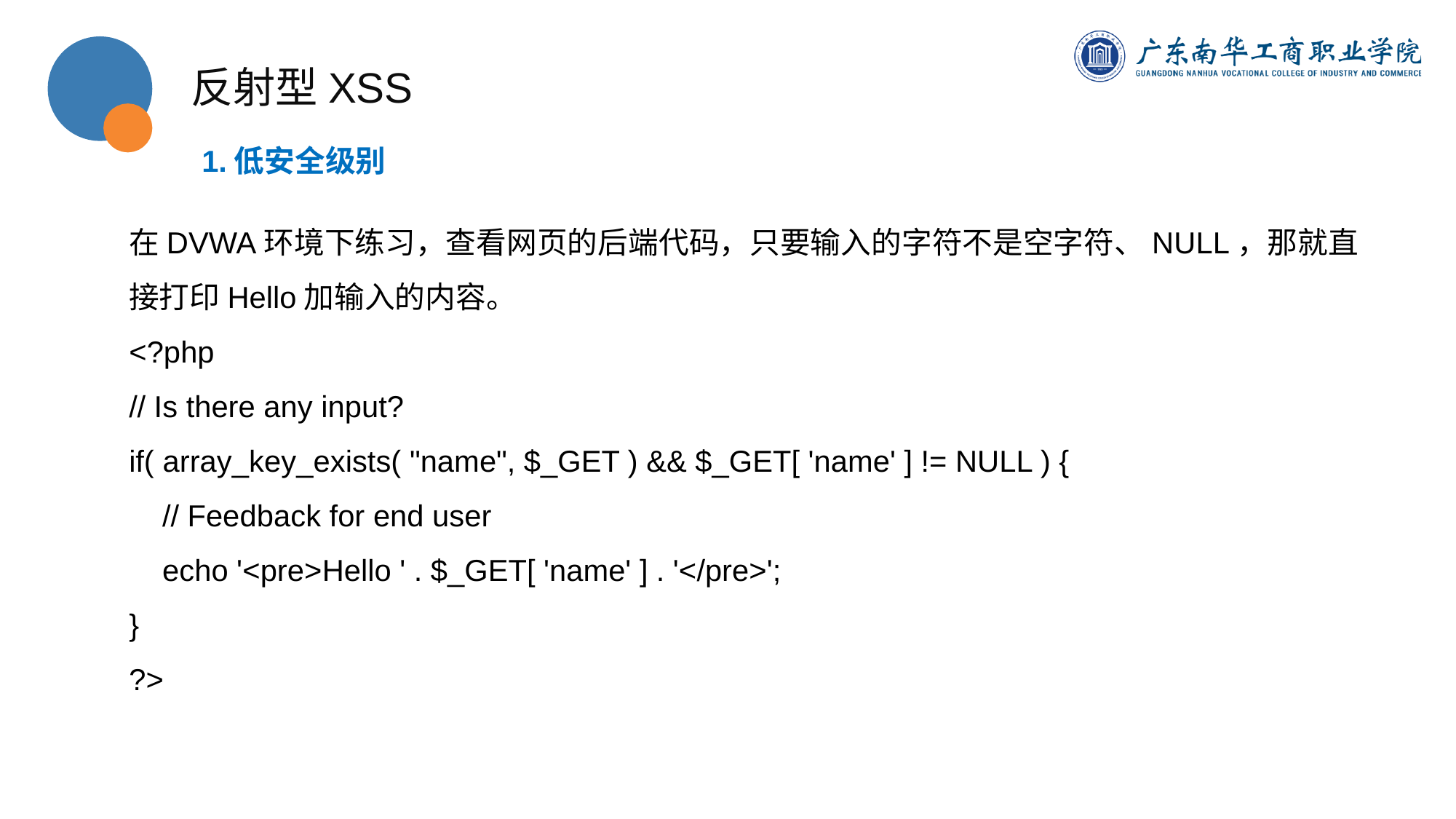

反射型XSS

1.低安全级别
在DVWA环境下练习，查看网页的后端代码，只要输入的字符不是空字符、NULL，那就直接打印Hello加输入的内容。
<?php
// Is there any input?
if( array_key_exists( "name", $_GET ) && $_GET[ 'name' ] != NULL ) {
    // Feedback for end user
    echo '<pre>Hello ' . $_GET[ 'name' ] . '</pre>';
}
?>